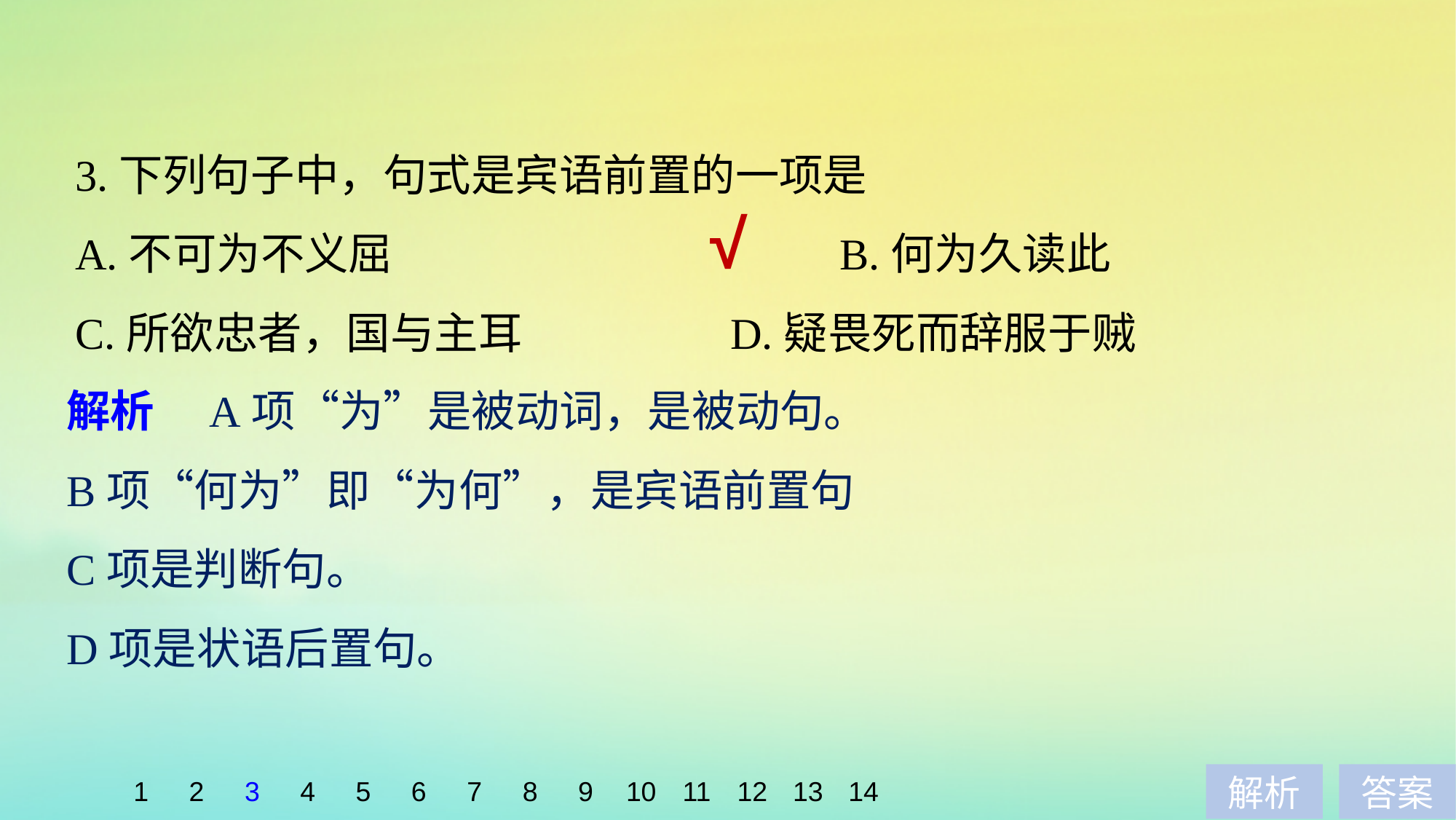

3.下列句子中，句式是宾语前置的一项是
A.不可为不义屈  				B.何为久读此
C.所欲忠者，国与主耳  		D.疑畏死而辞服于贼
√
解析　A项“为”是被动词，是被动句。
B项“何为”即“为何”，是宾语前置句
C项是判断句。
D项是状语后置句。
1
2
3
4
5
6
7
8
9
10
11
12
13
14
解析
答案